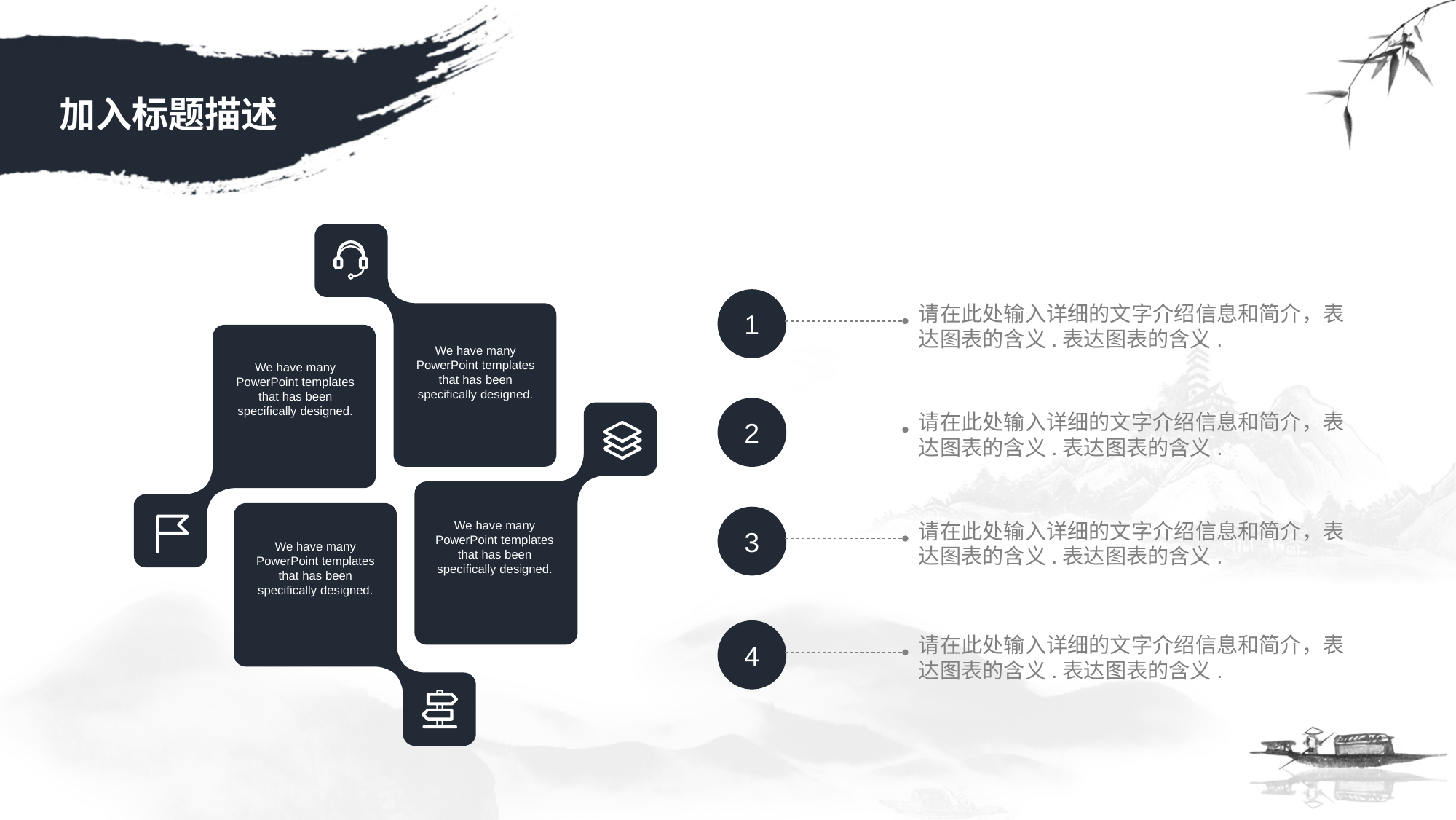

加入标题描述

We have many PowerPoint templates that has been specifically designed.
We have many PowerPoint templates that has been specifically designed.

We have many PowerPoint templates that has been specifically designed.
We have many PowerPoint templates that has been specifically designed.

1
请在此处输入详细的文字介绍信息和简介，表达图表的含义.表达图表的含义.

2
请在此处输入详细的文字介绍信息和简介，表达图表的含义.表达图表的含义.

3
请在此处输入详细的文字介绍信息和简介，表达图表的含义.表达图表的含义.

4
请在此处输入详细的文字介绍信息和简介，表达图表的含义.表达图表的含义.